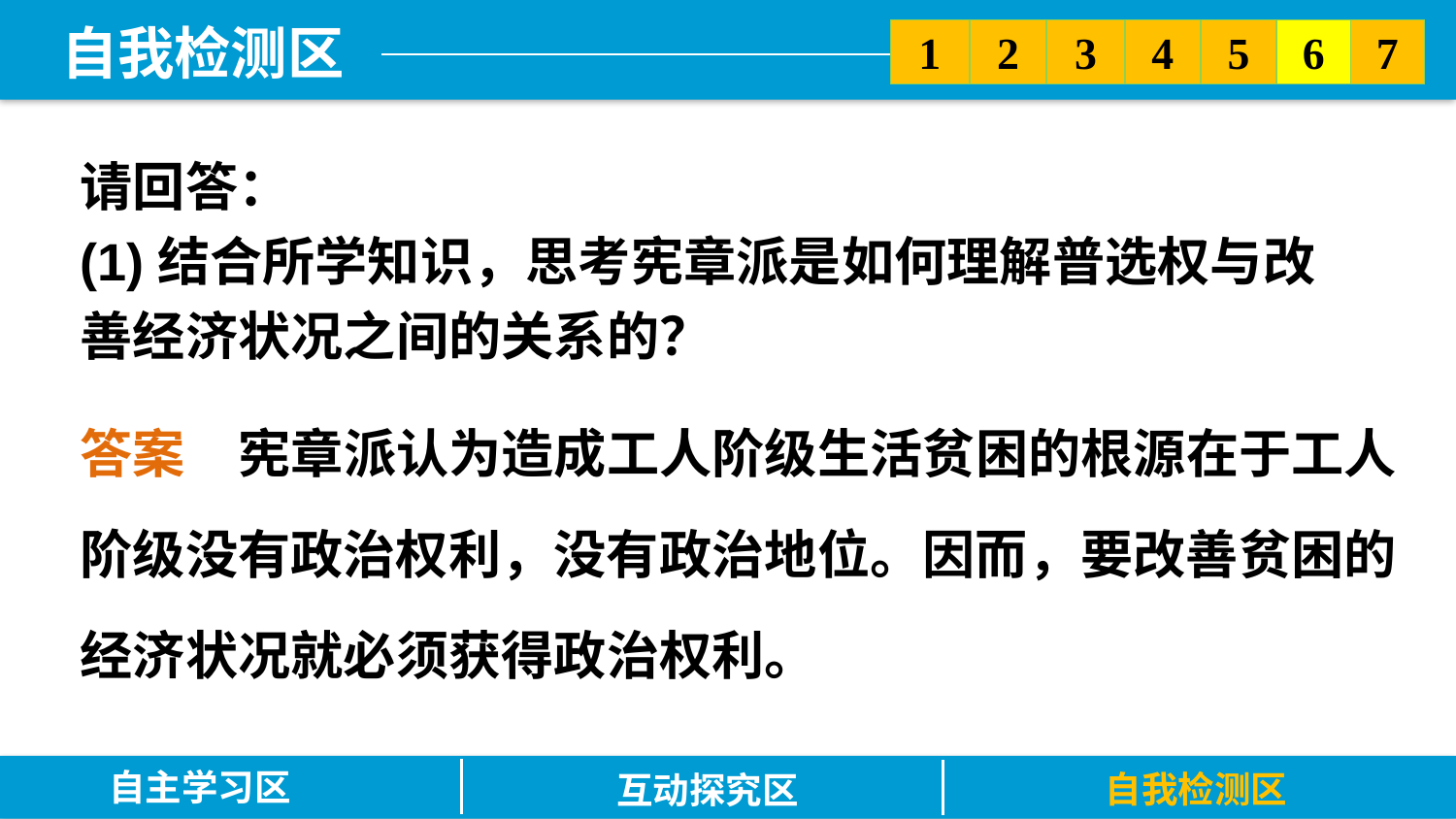

5
6
2
3
7
1
4
请回答：
(1)结合所学知识，思考宪章派是如何理解普选权与改善经济状况之间的关系的？
答案　宪章派认为造成工人阶级生活贫困的根源在于工人阶级没有政治权利，没有政治地位。因而，要改善贫困的经济状况就必须获得政治权利。
自主学习区
自我检测区
互动探究区